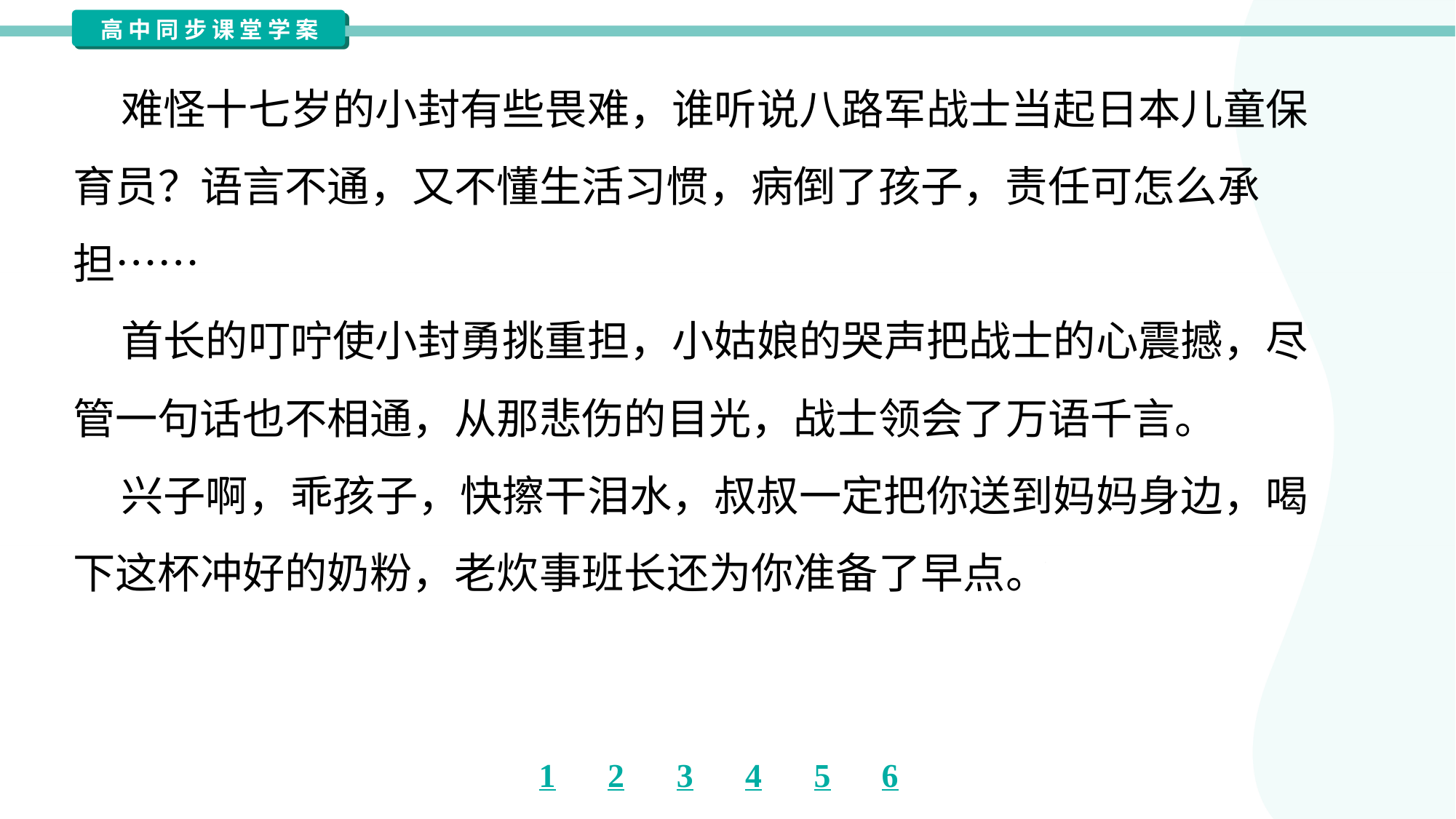

难怪十七岁的小封有些畏难，谁听说八路军战士当起日本儿童保
育员？语言不通，又不懂生活习惯，病倒了孩子，责任可怎么承
担……
    首长的叮咛使小封勇挑重担，小姑娘的哭声把战士的心震撼，尽
管一句话也不相通，从那悲伤的目光，战士领会了万语千言。
    兴子啊，乖孩子，快擦干泪水，叔叔一定把你送到妈妈身边，喝
下这杯冲好的奶粉，老炊事班长还为你准备了早点。